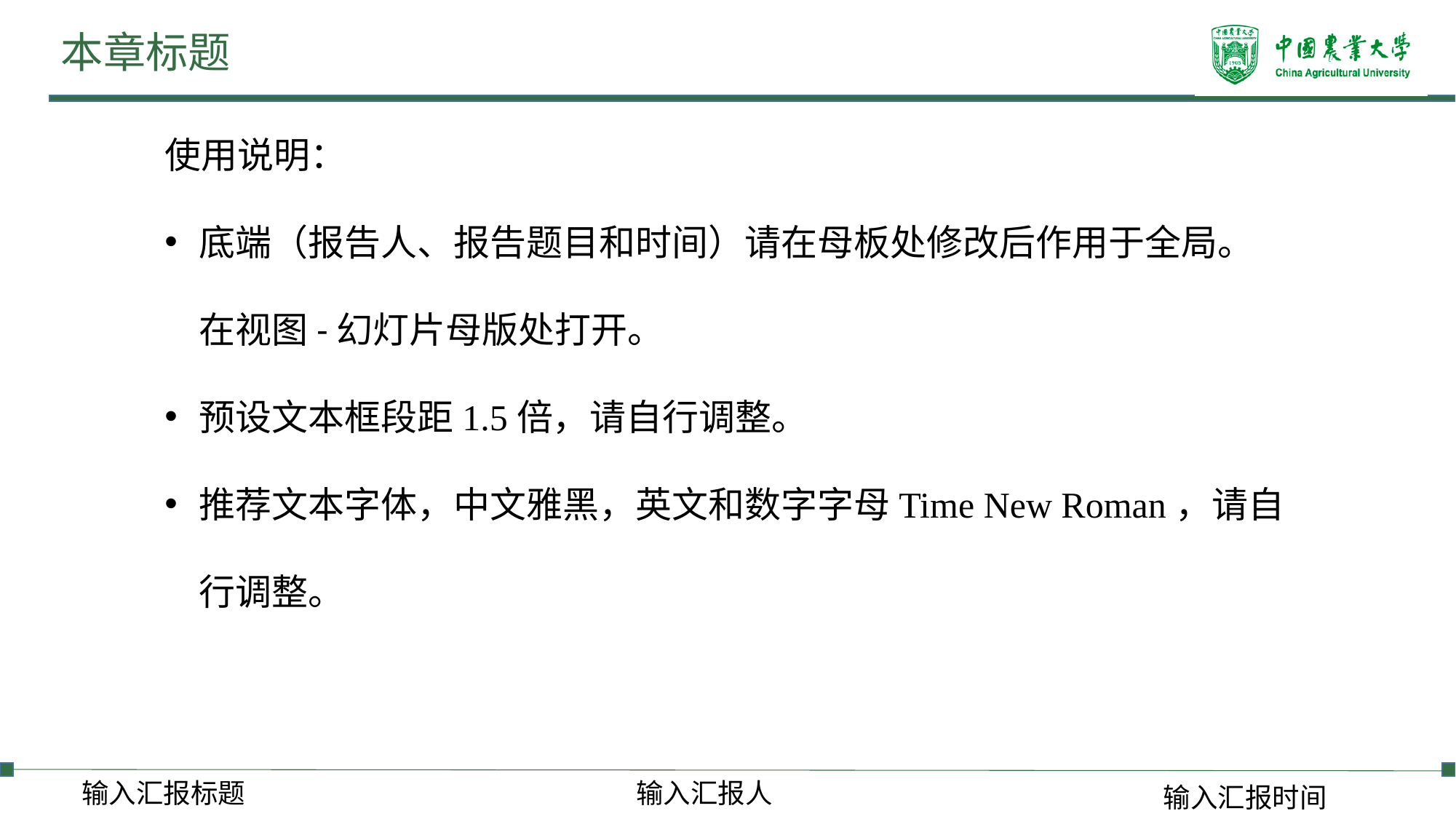

本章标题
使用说明：
底端（报告人、报告题目和时间）请在母板处修改后作用于全局。在视图-幻灯片母版处打开。
预设文本框段距1.5倍，请自行调整。
推荐文本字体，中文雅黑，英文和数字字母Time New Roman，请自行调整。